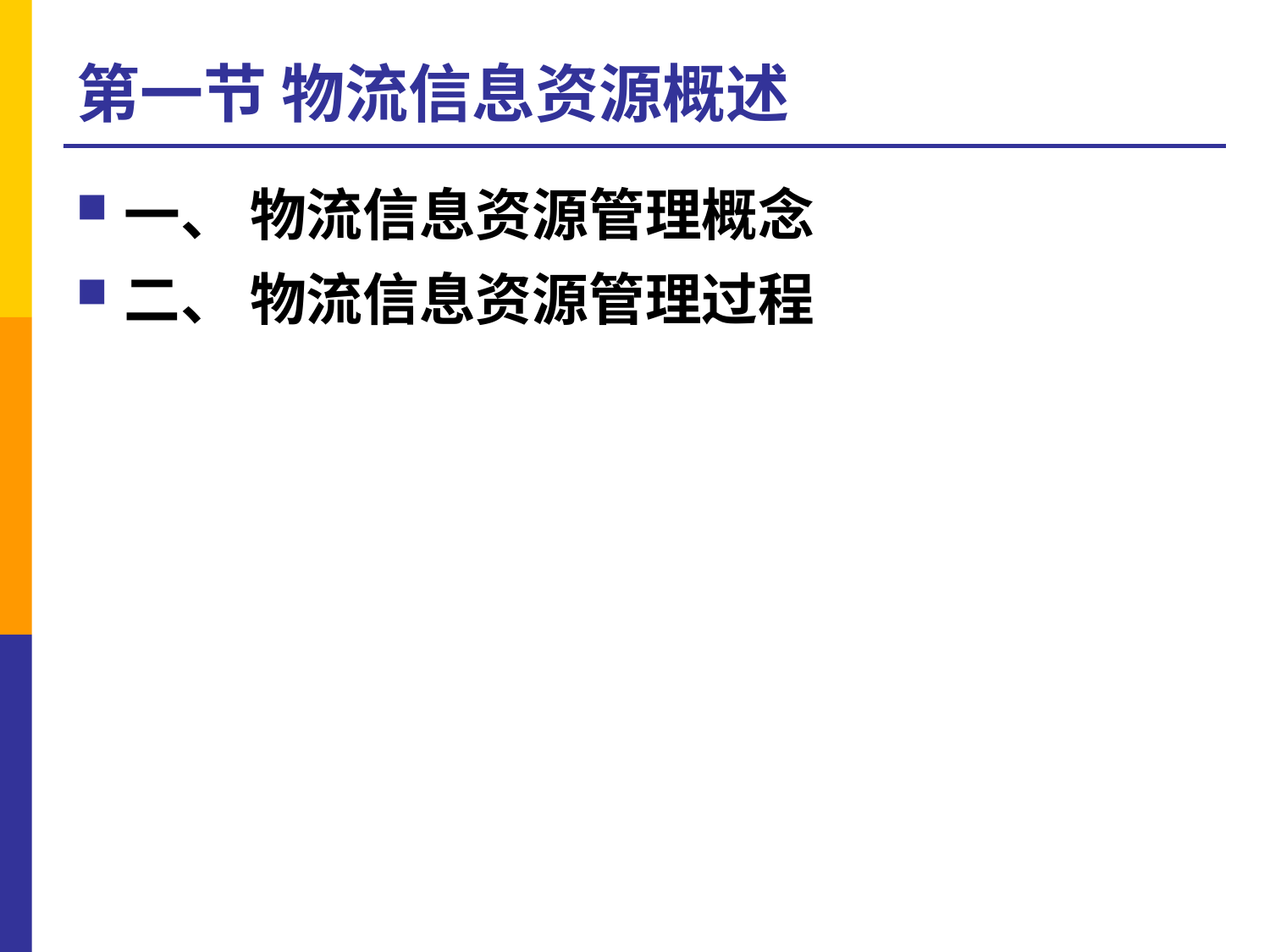

# 第一节 物流信息资源概述
一、 物流信息资源管理概念
二、 物流信息资源管理过程